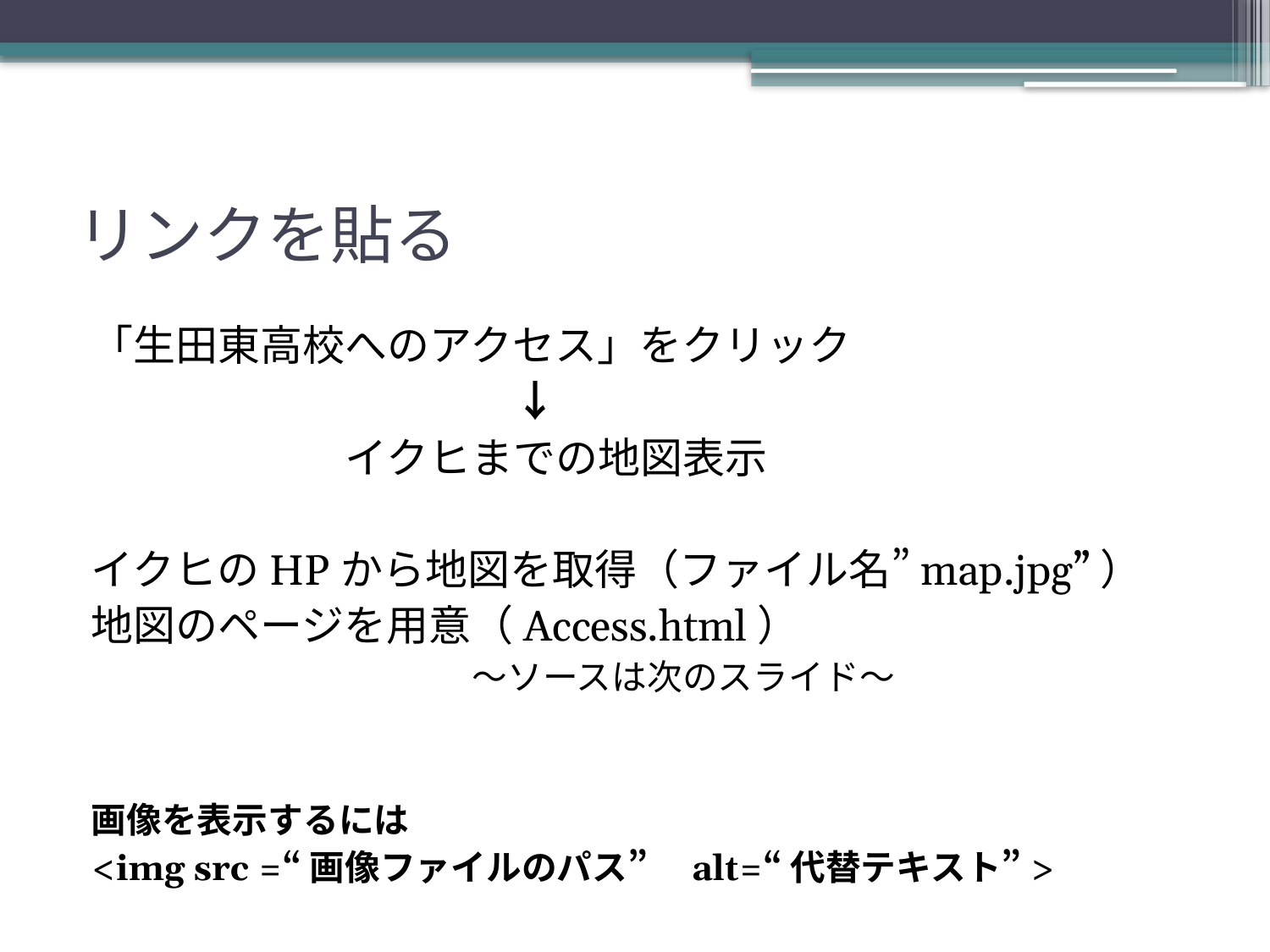

# リンクを貼る
「生田東高校へのアクセス」をクリック
　　　　　　　　　　↓
　　　　　　イクヒまでの地図表示

イクヒのHPから地図を取得（ファイル名”map.jpg”）
地図のページを用意（Access.html）
			～ソースは次のスライド～

画像を表示するには
<img src =“画像ファイルのパス”　alt=“代替テキスト”>